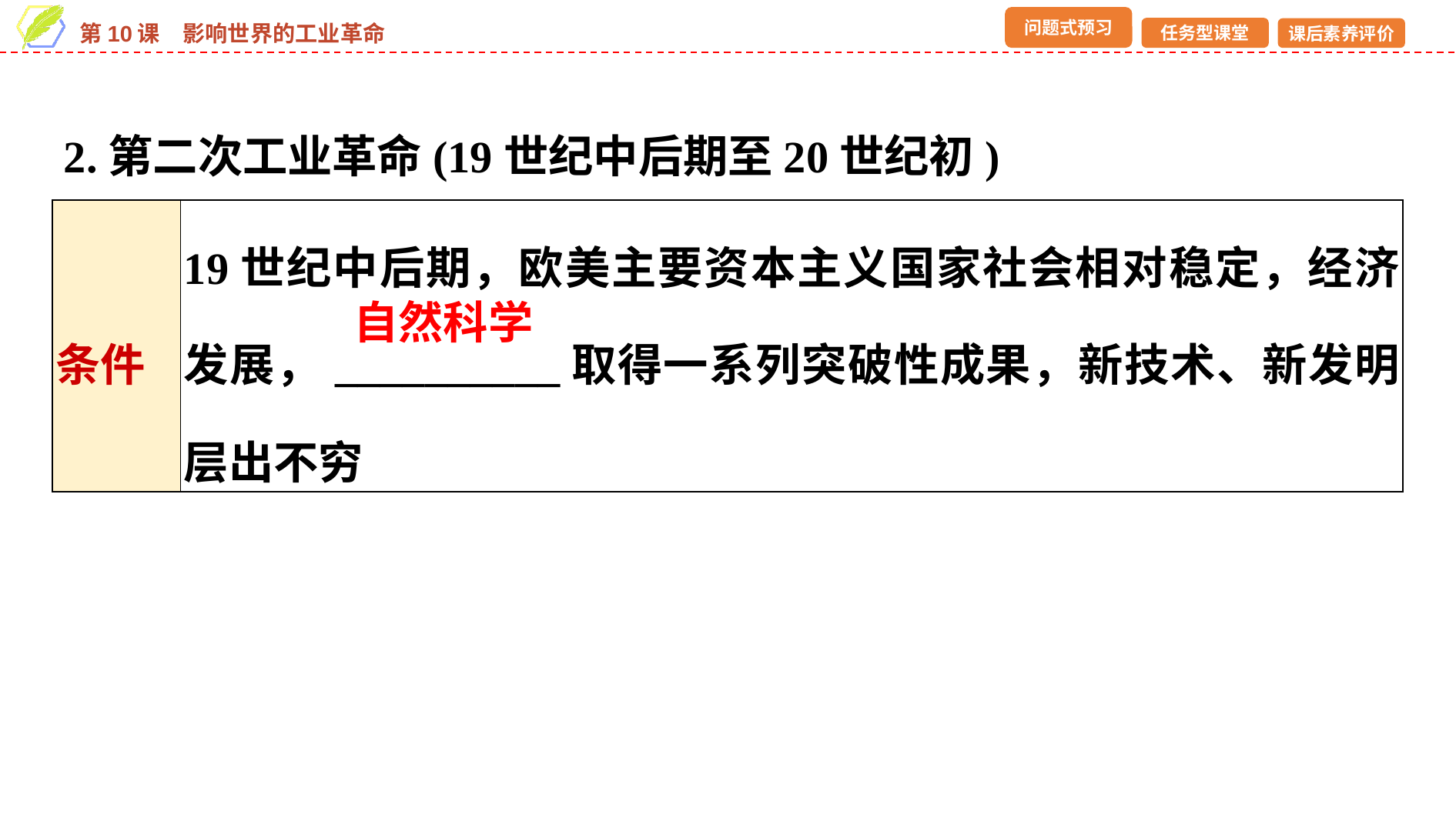

2.第二次工业革命(19世纪中后期至20世纪初)
| 条件 | 19世纪中后期，欧美主要资本主义国家社会相对稳定，经济发展，\_\_\_\_\_\_\_\_\_\_取得一系列突破性成果，新技术、新发明层出不穷 |
| --- | --- |
自然科学